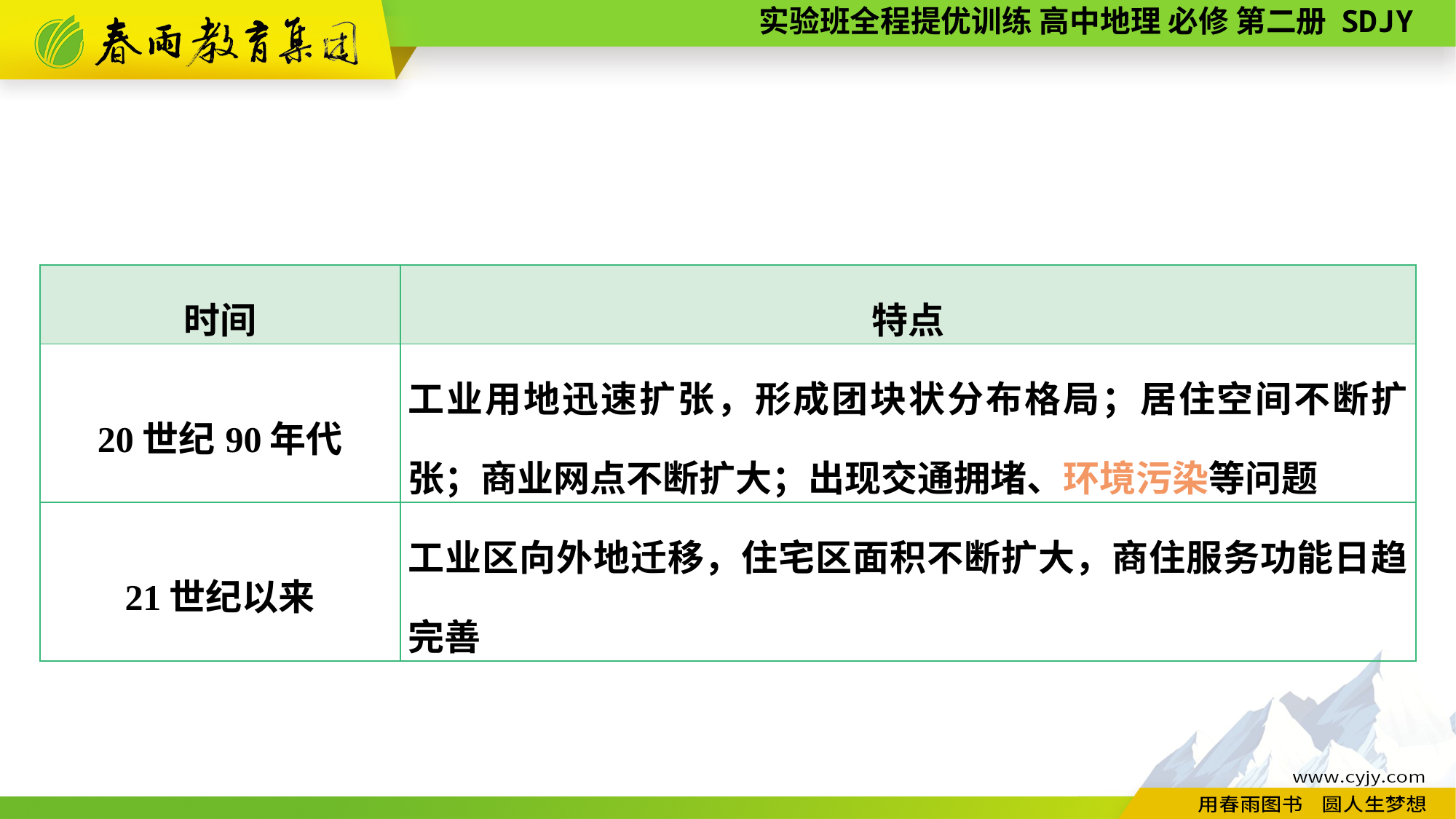

| 时间 | 特点 |
| --- | --- |
| 20世纪90年代 | 工业用地迅速扩张，形成团块状分布格局；居住空间不断扩张；商业网点不断扩大；出现交通拥堵、环境污染等问题 |
| 21世纪以来 | 工业区向外地迁移，住宅区面积不断扩大，商住服务功能日趋完善 |